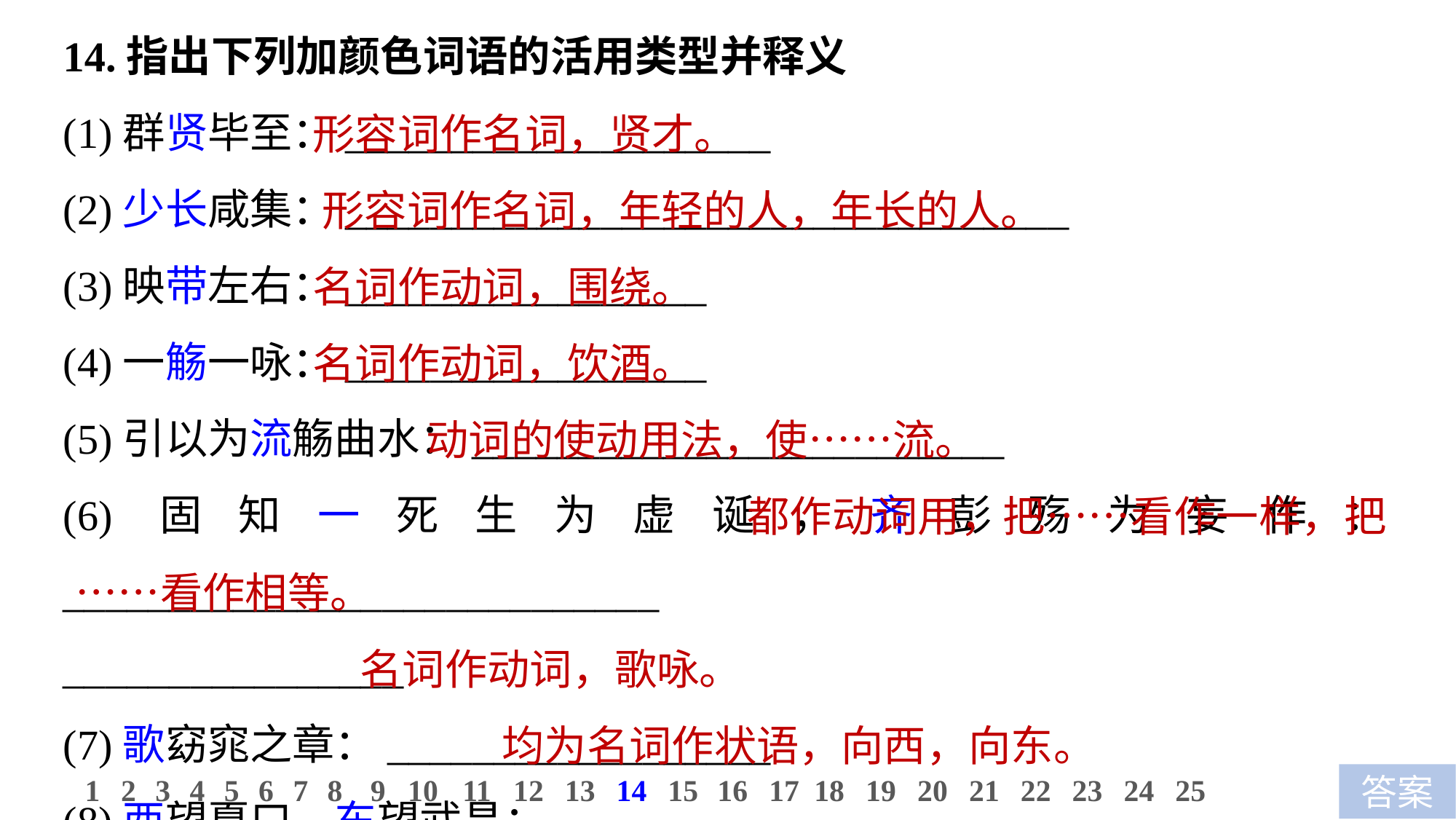

14.指出下列加颜色词语的活用类型并释义
(1)群贤毕至：____________________
(2)少长咸集：__________________________________
(3)映带左右：_________________
(4)一觞一咏：_________________
(5)引以为流觞曲水：_________________________
(6)固知一死生为虚诞，齐彭殇为妄作：____________________________
________________
(7)歌窈窕之章：__________________
(8)西望夏口，东望武昌：____________________________
                        形容词作名词，贤才。
                         形容词作名词，年轻的人，年长的人。
                        名词作动词，围绕。
                        名词作动词，饮酒。
                                    动词的使动用法，使……流。
                                                                    都作动词用，把……看作一样，把……看作相等。
                             名词作动词，歌咏。
                                            均为名词作状语，向西，向东。
11
12
13
14
15
16
17
18
19
20
21
22
23
24
25
1
2
3
4
5
6
7
8
9
10
答案